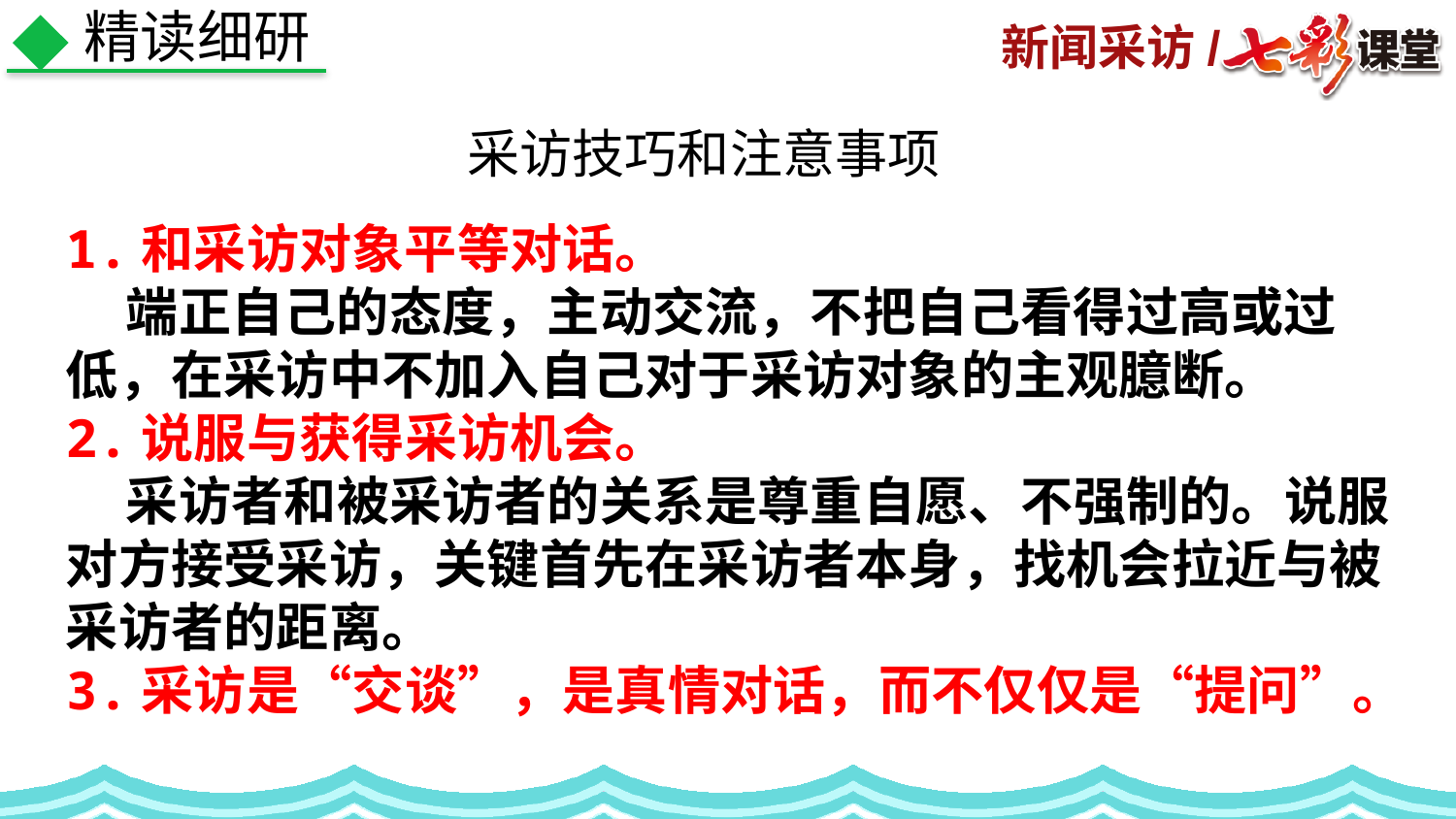

精读细研

采访技巧和注意事项
1.和采访对象平等对话。
    端正自己的态度，主动交流，不把自己看得过高或过低，在采访中不加入自己对于采访对象的主观臆断。
2.说服与获得采访机会。
    采访者和被采访者的关系是尊重自愿、不强制的。说服对方接受采访，关键首先在采访者本身，找机会拉近与被采访者的距离。
3.采访是“交谈”，是真情对话，而不仅仅是“提问”。